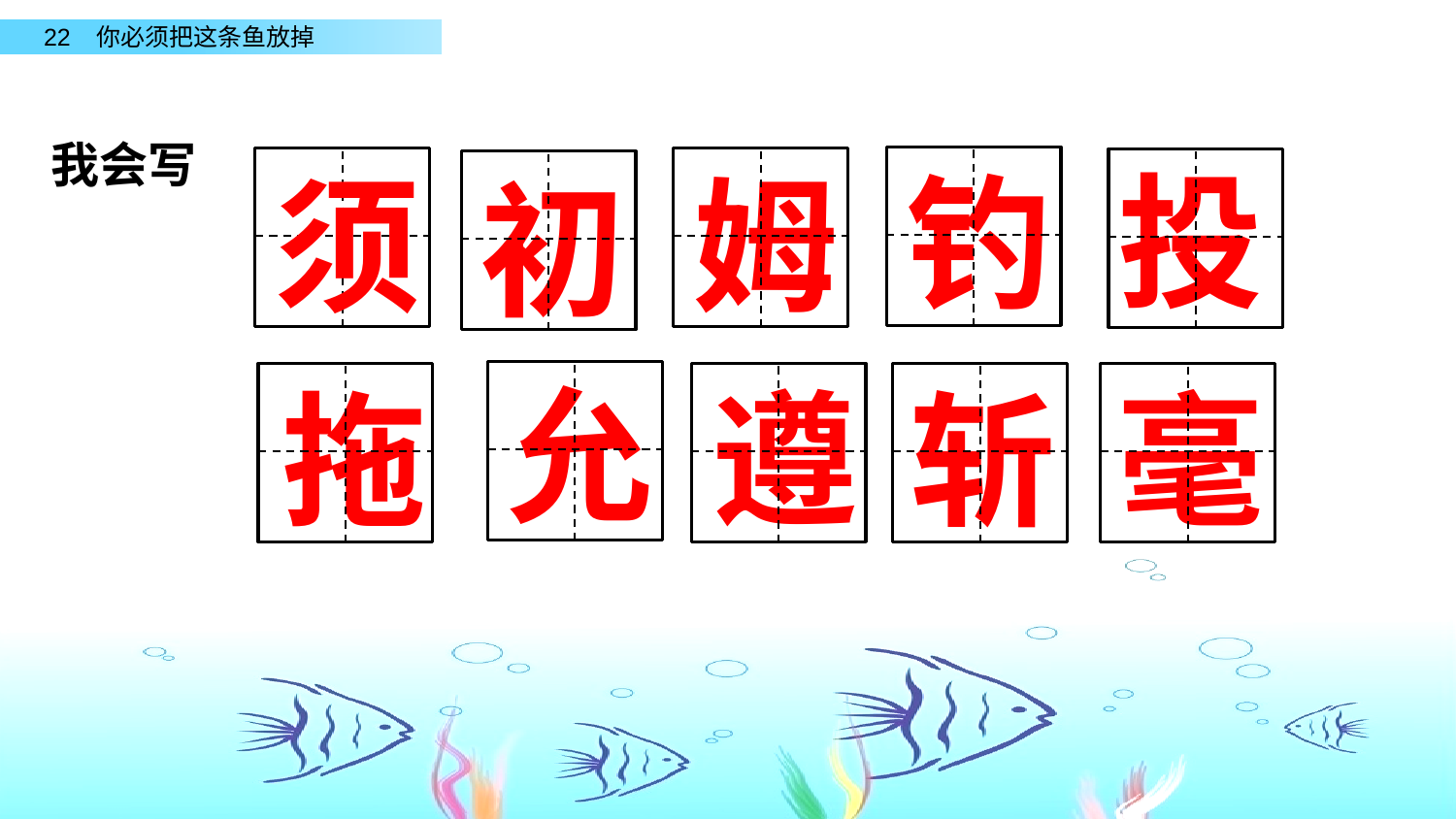

我会写

投

钓

须
姆

初
允

遵

拖
斩

毫